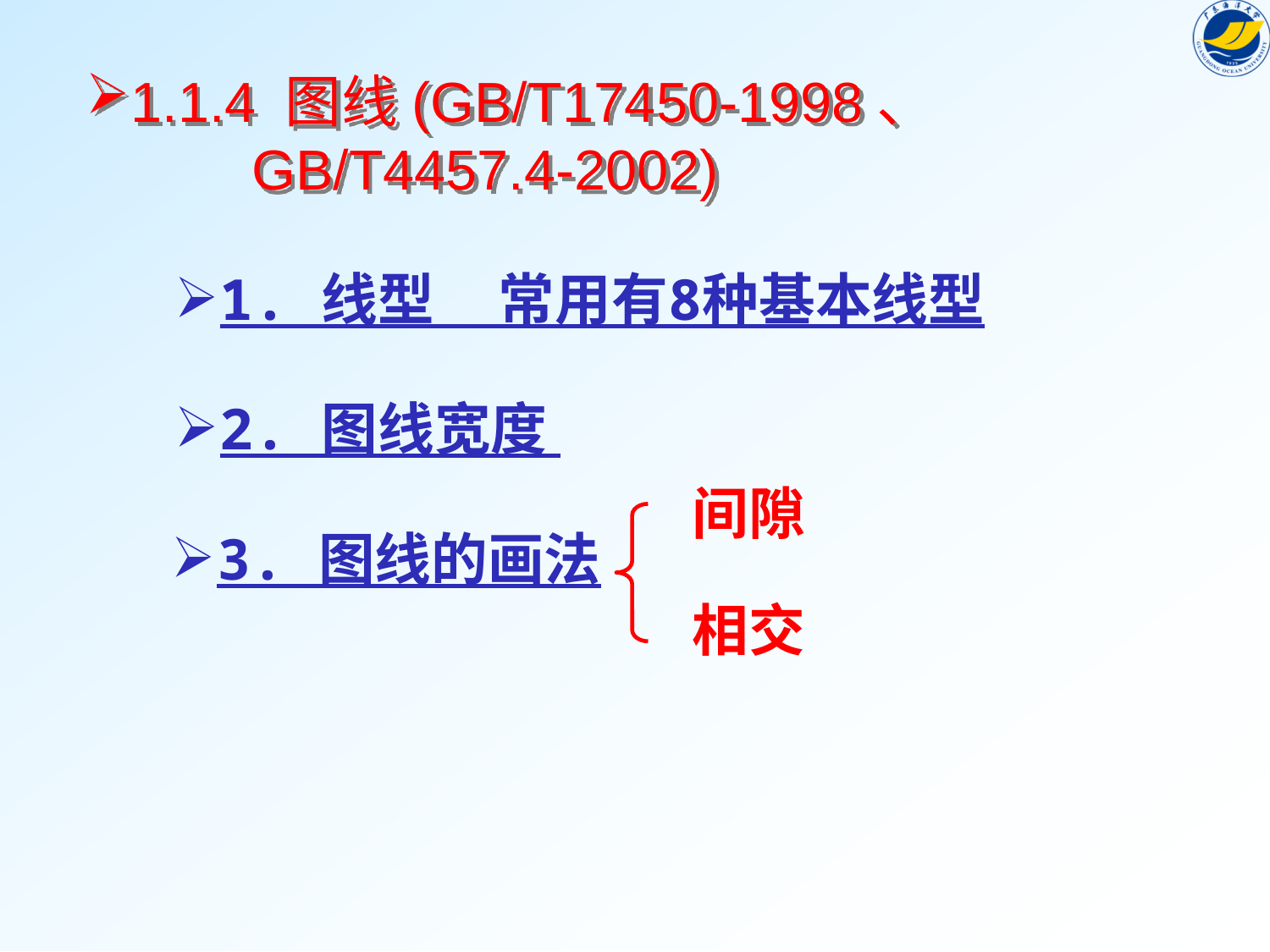

1.1.4 图线(GB/T17450-1998、
            GB/T4457.4-2002)
1. 线型     常用有8种基本线型
2. 图线宽度
间隙

3. 图线的画法
相交